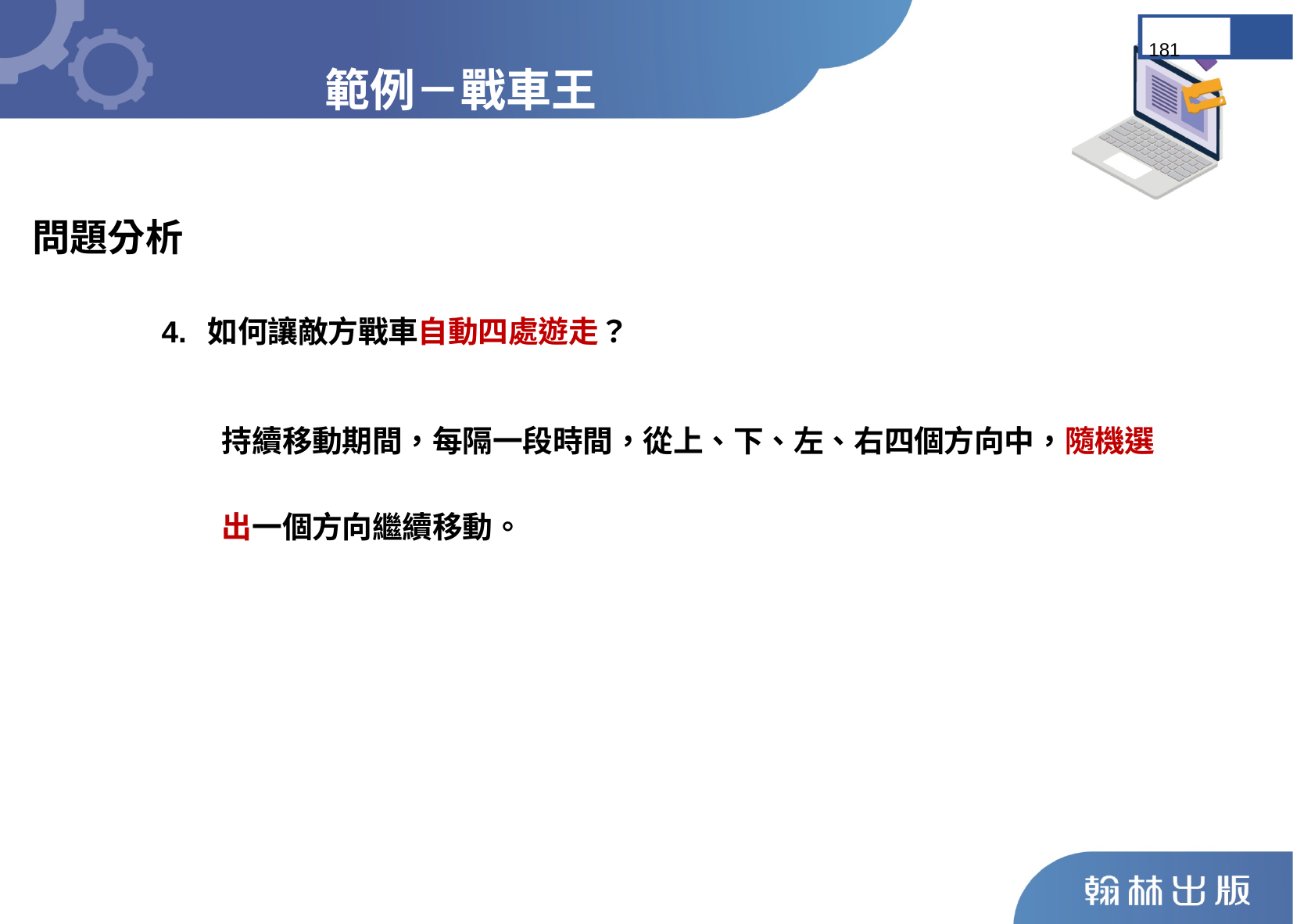

範例－戰車王
181
問題分析
4. 如何讓敵方戰車自動四處遊走？

持續移動期間，每隔一段時間，從上、下、左、右四個方向中，隨機選出一個方向繼續移動。